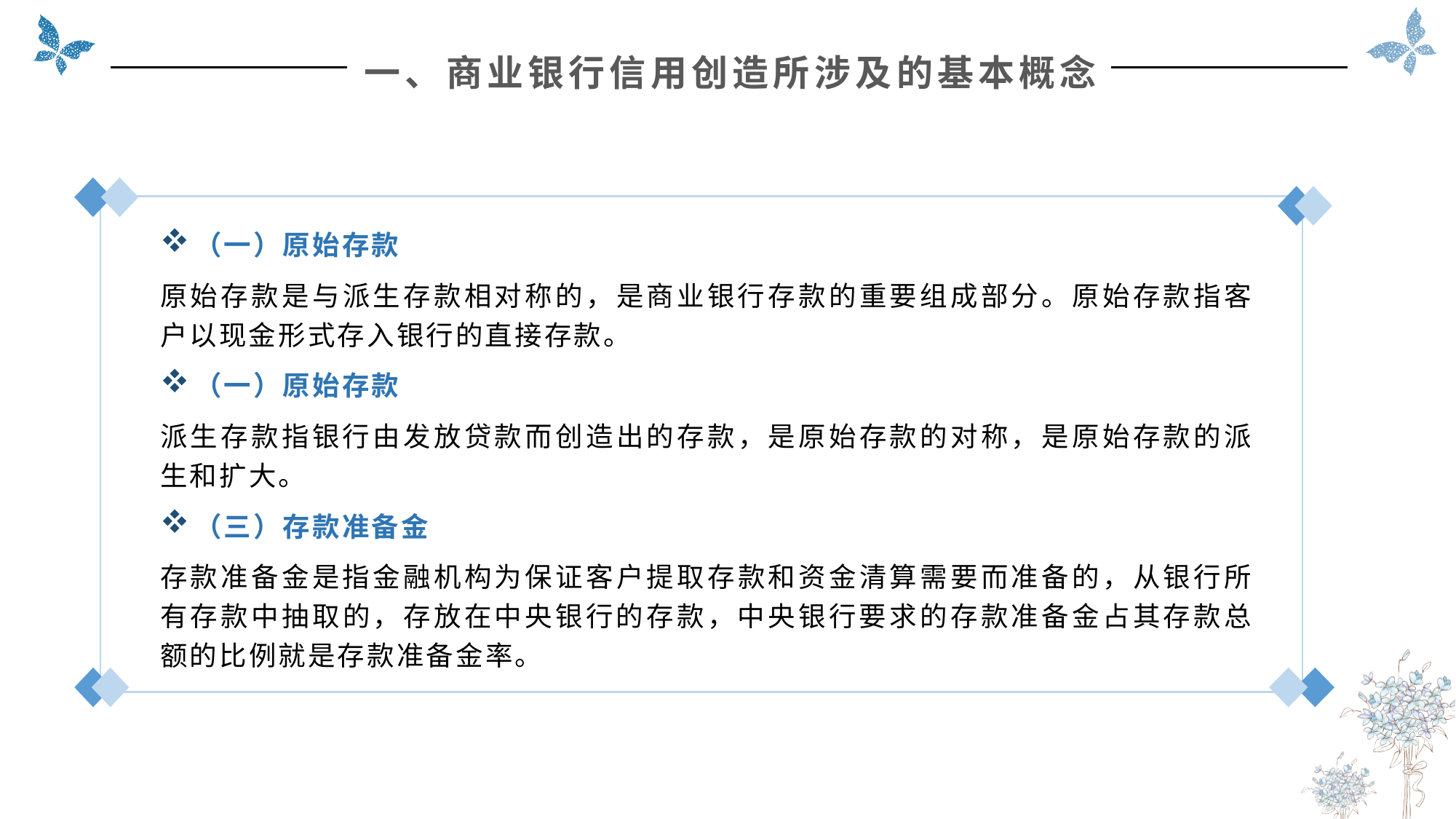

一、商业银行信用创造所涉及的基本概念

（一）原始存款
原始存款是与派生存款相对称的，是商业银行存款的重要组成部分。原始存款指客户以现金形式存入银行的直接存款。
（一）原始存款
派生存款指银行由发放贷款而创造出的存款，是原始存款的对称，是原始存款的派生和扩大。
（三）存款准备金
存款准备金是指金融机构为保证客户提取存款和资金清算需要而准备的，从银行所有存款中抽取的，存放在中央银行的存款，中央银行要求的存款准备金占其存款总额的比例就是存款准备金率。